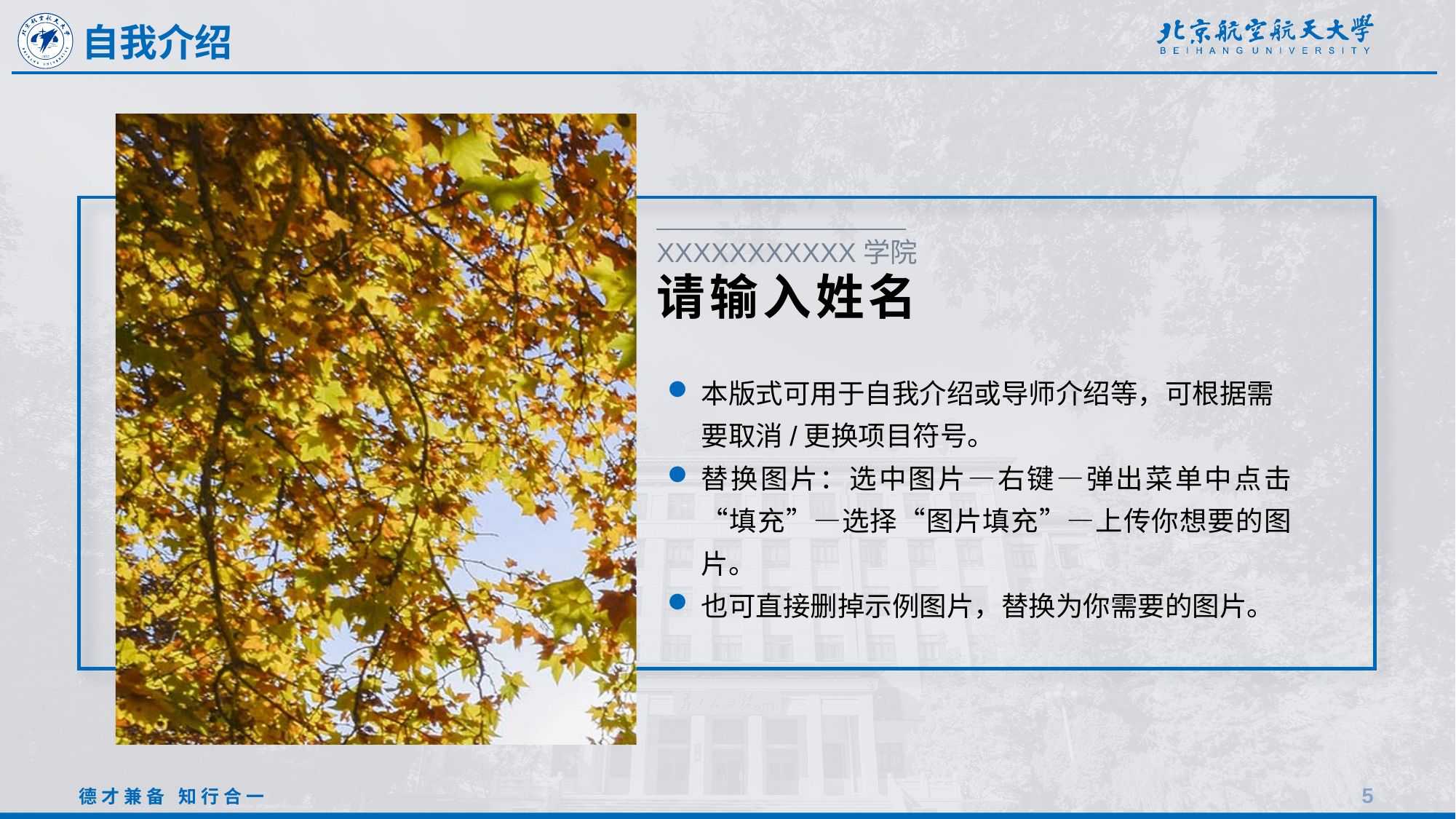

自我介绍

XXXXXXXXXXX学院
请输入姓名
本版式可用于自我介绍或导师介绍等，可根据需要取消/更换项目符号。
替换图片：选中图片—右键—弹出菜单中点击“填充”—选择“图片填充”—上传你想要的图片。
也可直接删掉示例图片，替换为你需要的图片。

5